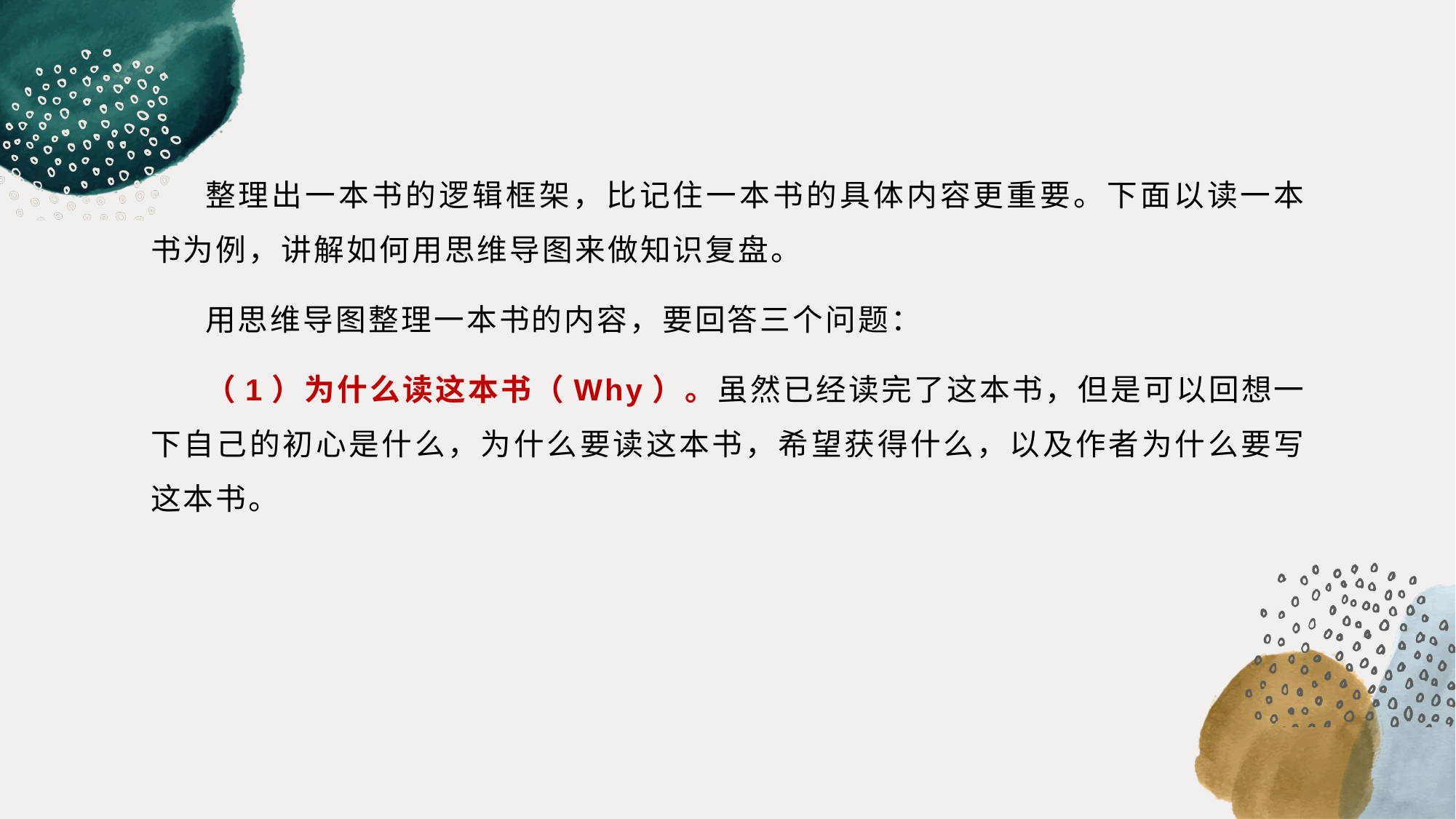

整理出一本书的逻辑框架，比记住一本书的具体内容更重要。下面以读一本书为例，讲解如何用思维导图来做知识复盘。
用思维导图整理一本书的内容，要回答三个问题：
（1）为什么读这本书（Why）。虽然已经读完了这本书，但是可以回想一下自己的初心是什么，为什么要读这本书，希望获得什么，以及作者为什么要写这本书。